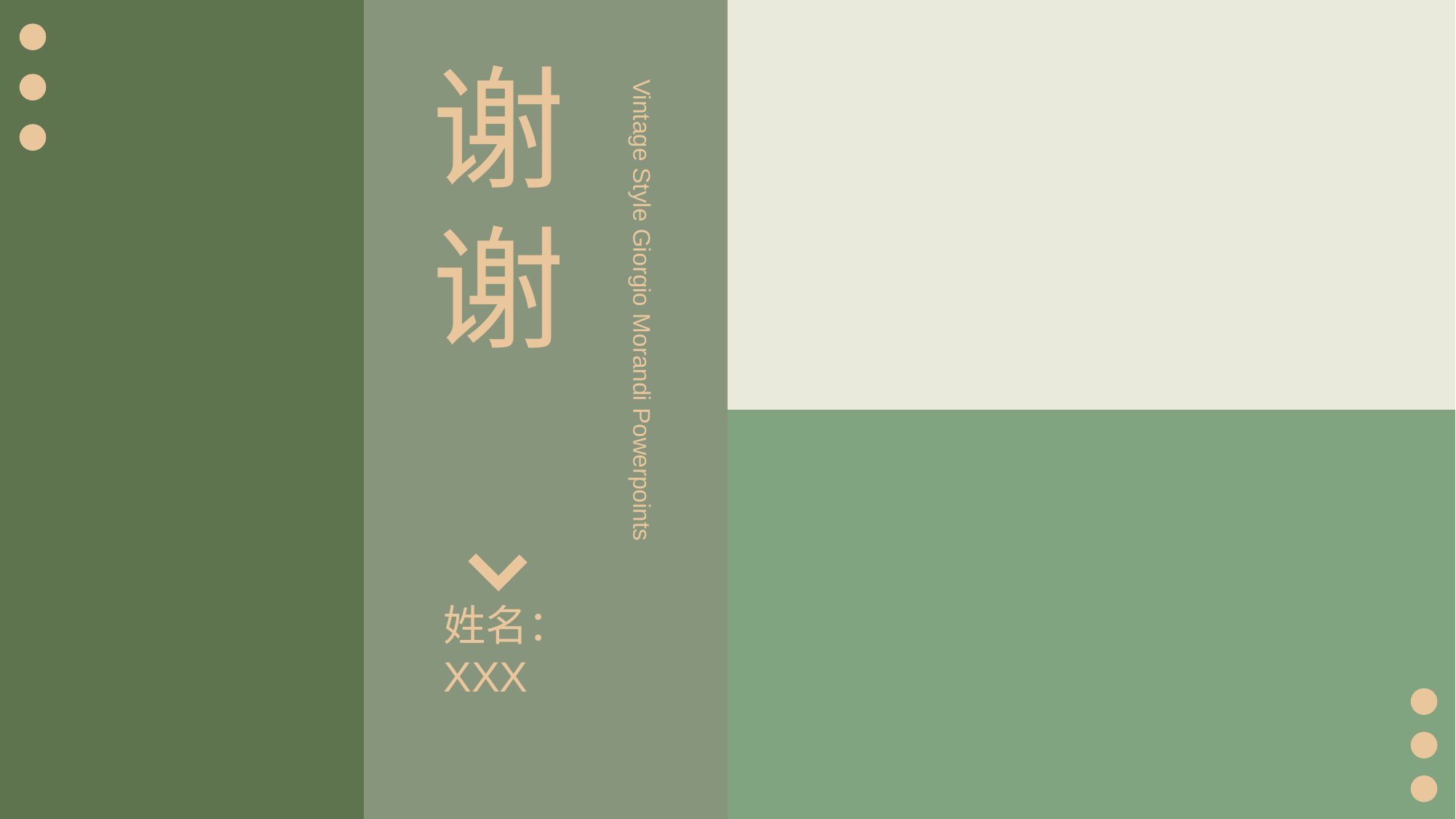

谢谢

Vintage Style Giorgio Morandi Powerpoints

姓名：XXX